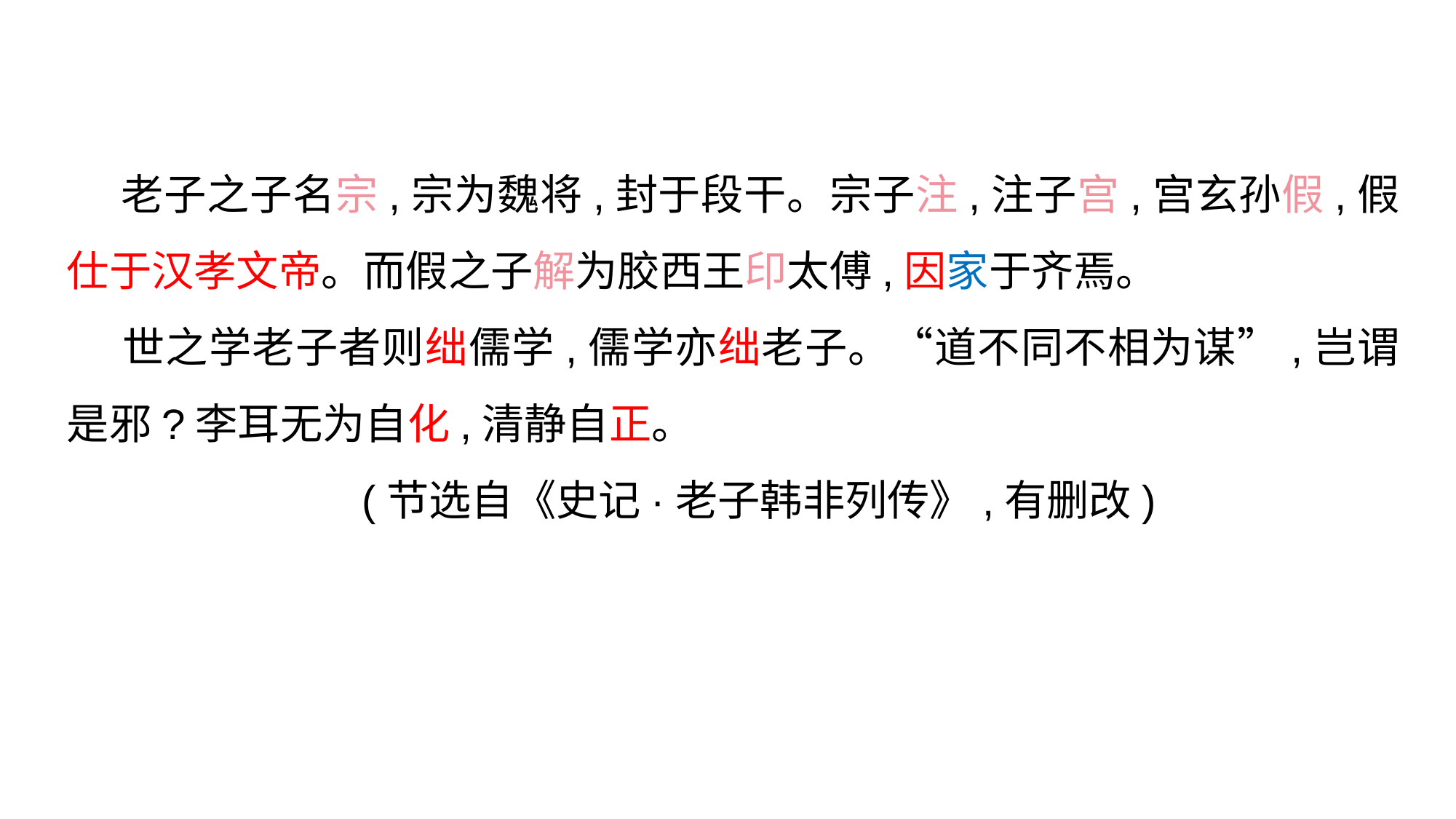

老子之子名宗,宗为魏将,封于段干。宗子注,注子宫,宫玄孙假,假仕于汉孝文帝。而假之子解为胶西王印太傅,因家于齐焉。
  世之学老子者则绌儒学,儒学亦绌老子。“道不同不相为谋”,岂谓是邪?李耳无为自化,清静自正。
                         (节选自《史记·老子韩非列传》,有删改)